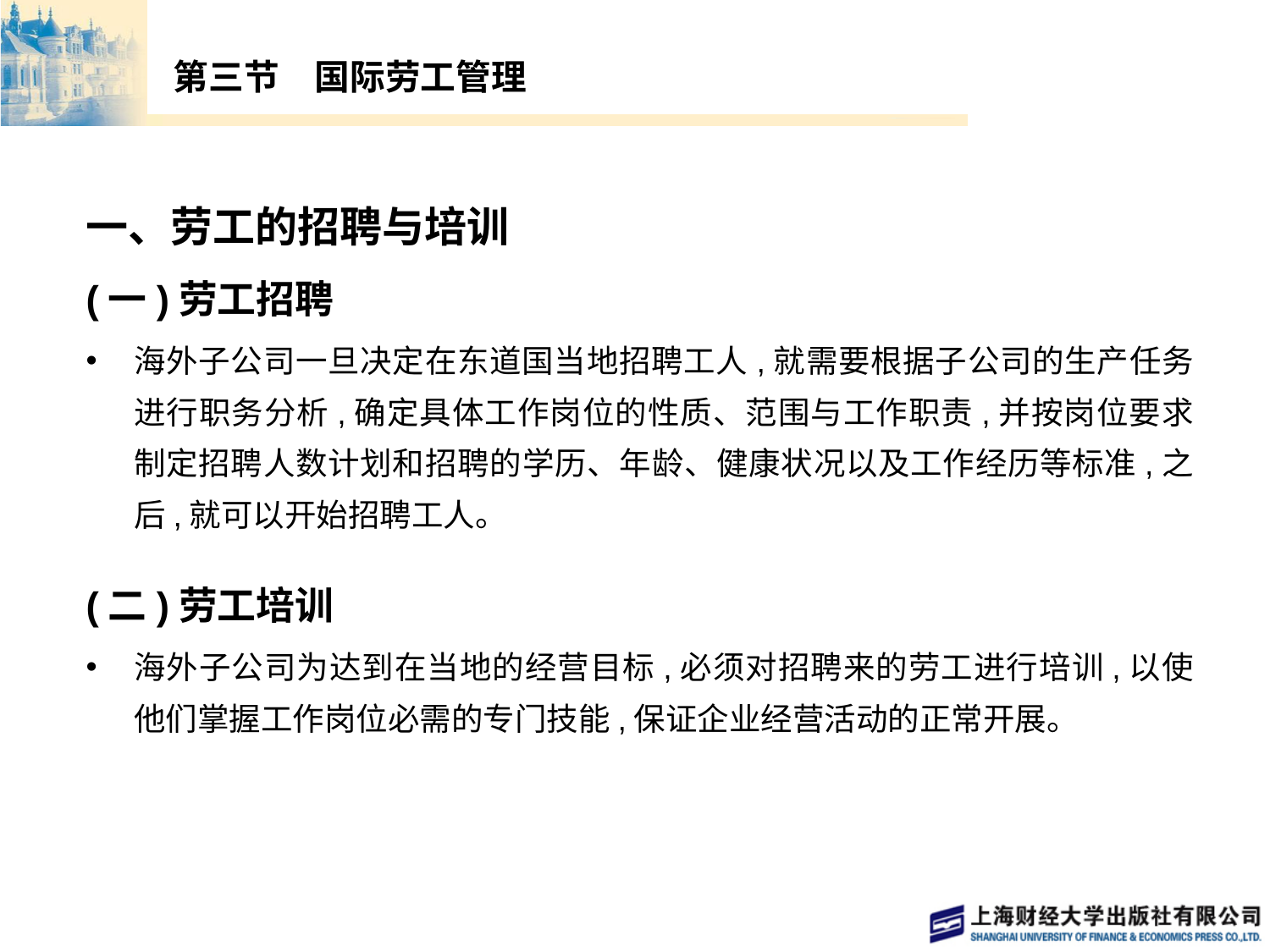

# 第三节　国际劳工管理
一、劳工的招聘与培训
(一)劳工招聘
海外子公司一旦决定在东道国当地招聘工人,就需要根据子公司的生产任务进行职务分析,确定具体工作岗位的性质、范围与工作职责,并按岗位要求制定招聘人数计划和招聘的学历、年龄、健康状况以及工作经历等标准,之后,就可以开始招聘工人。
(二)劳工培训
海外子公司为达到在当地的经营目标,必须对招聘来的劳工进行培训,以使他们掌握工作岗位必需的专门技能,保证企业经营活动的正常开展。